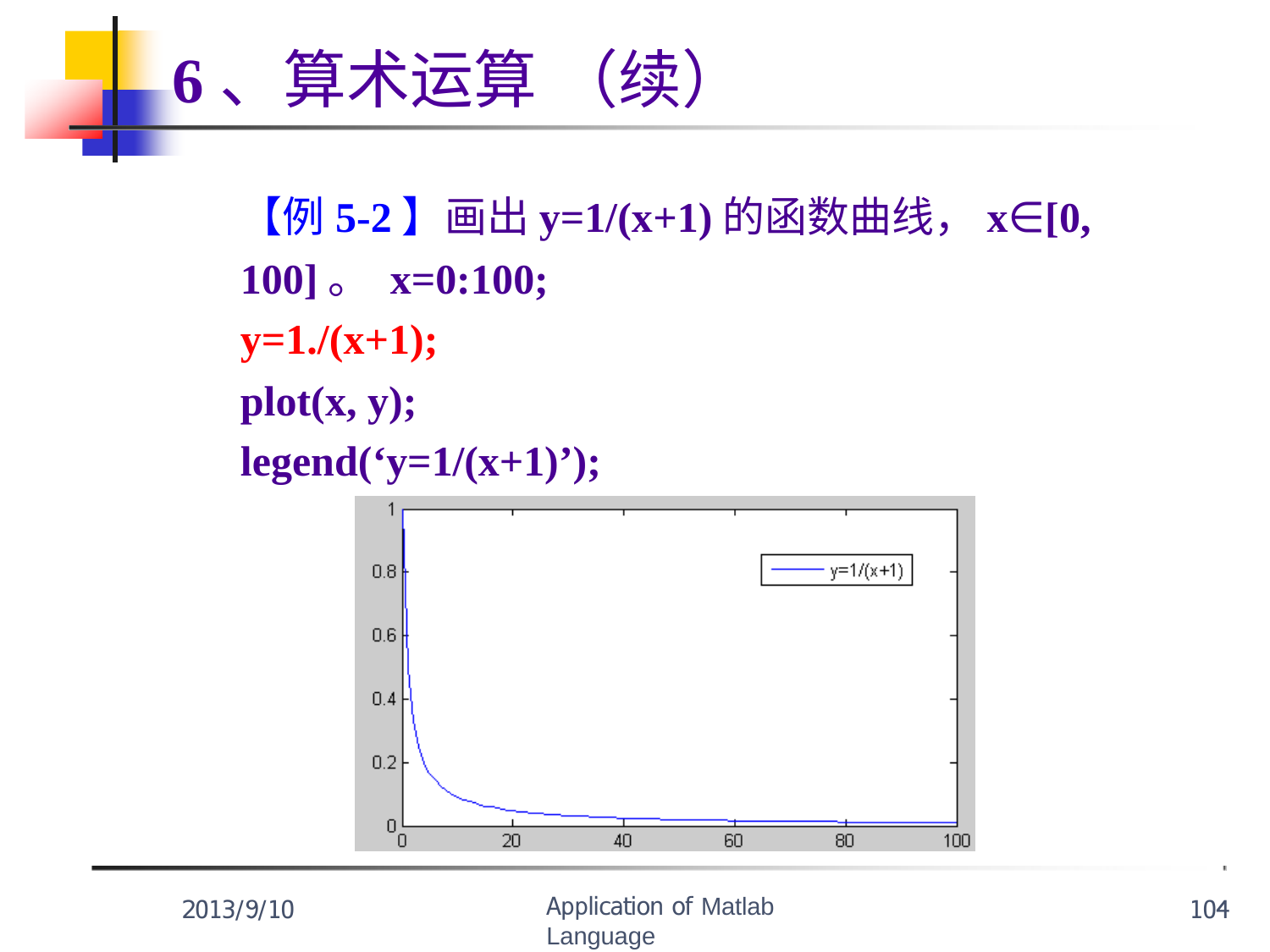

6、算术运算	（续）
【例5-2】画出y=1/(x+1)的函数曲线，x∈[0, 100]。 x=0:100;

y=1./(x+1);

plot(x, y);

legend(‘y=1/(x+1)’);

Application of Matlab Language
2013/9/10
104